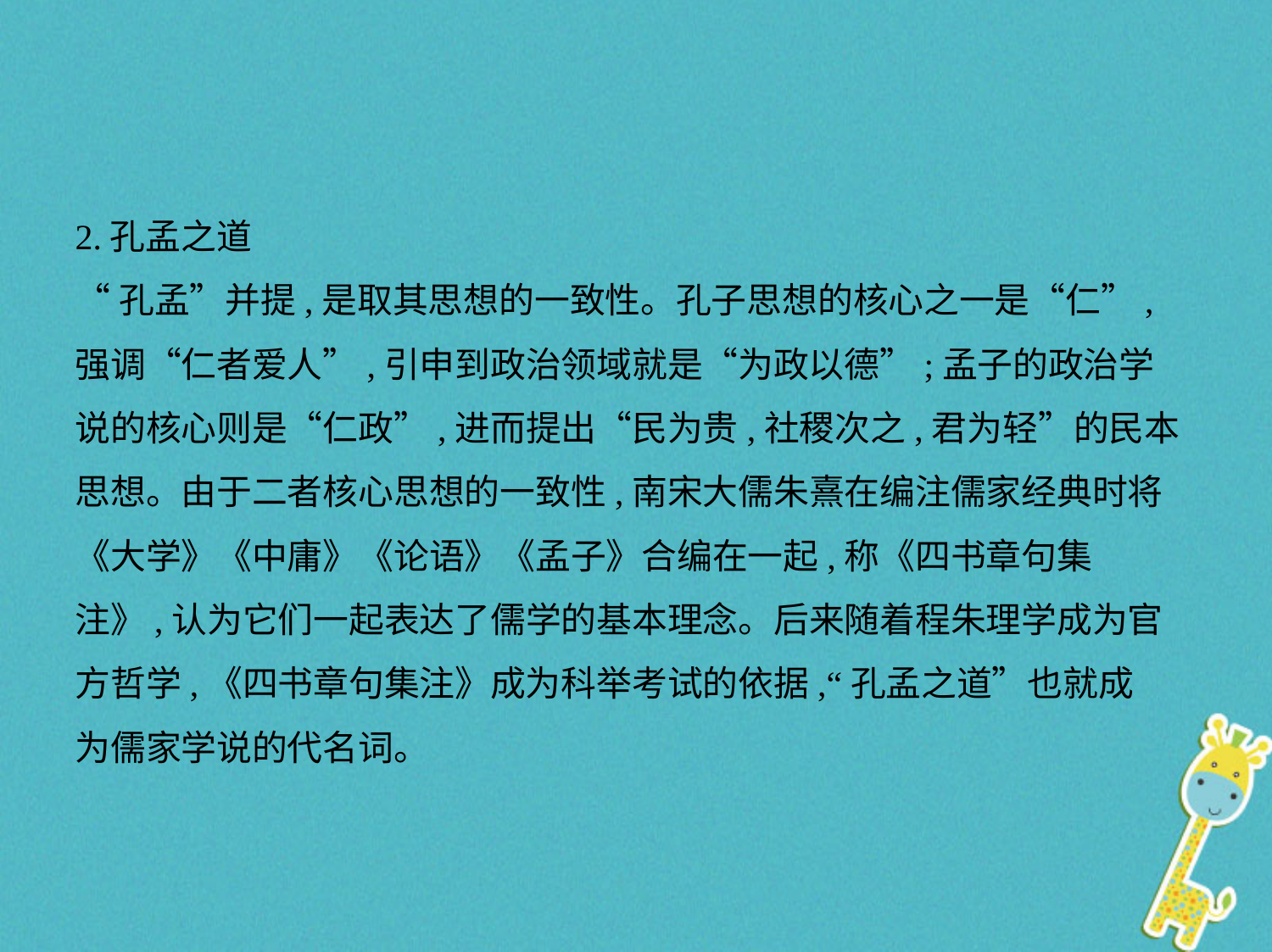

2.孔孟之道
“孔孟”并提,是取其思想的一致性。孔子思想的核心之一是“仁”,
强调“仁者爱人”,引申到政治领域就是“为政以德”;孟子的政治学
说的核心则是“仁政”,进而提出“民为贵,社稷次之,君为轻”的民本
思想。由于二者核心思想的一致性,南宋大儒朱熹在编注儒家经典时将
《大学》《中庸》《论语》《孟子》合编在一起,称《四书章句集
注》,认为它们一起表达了儒学的基本理念。后来随着程朱理学成为官
方哲学,《四书章句集注》成为科举考试的依据,“孔孟之道”也就成
为儒家学说的代名词。